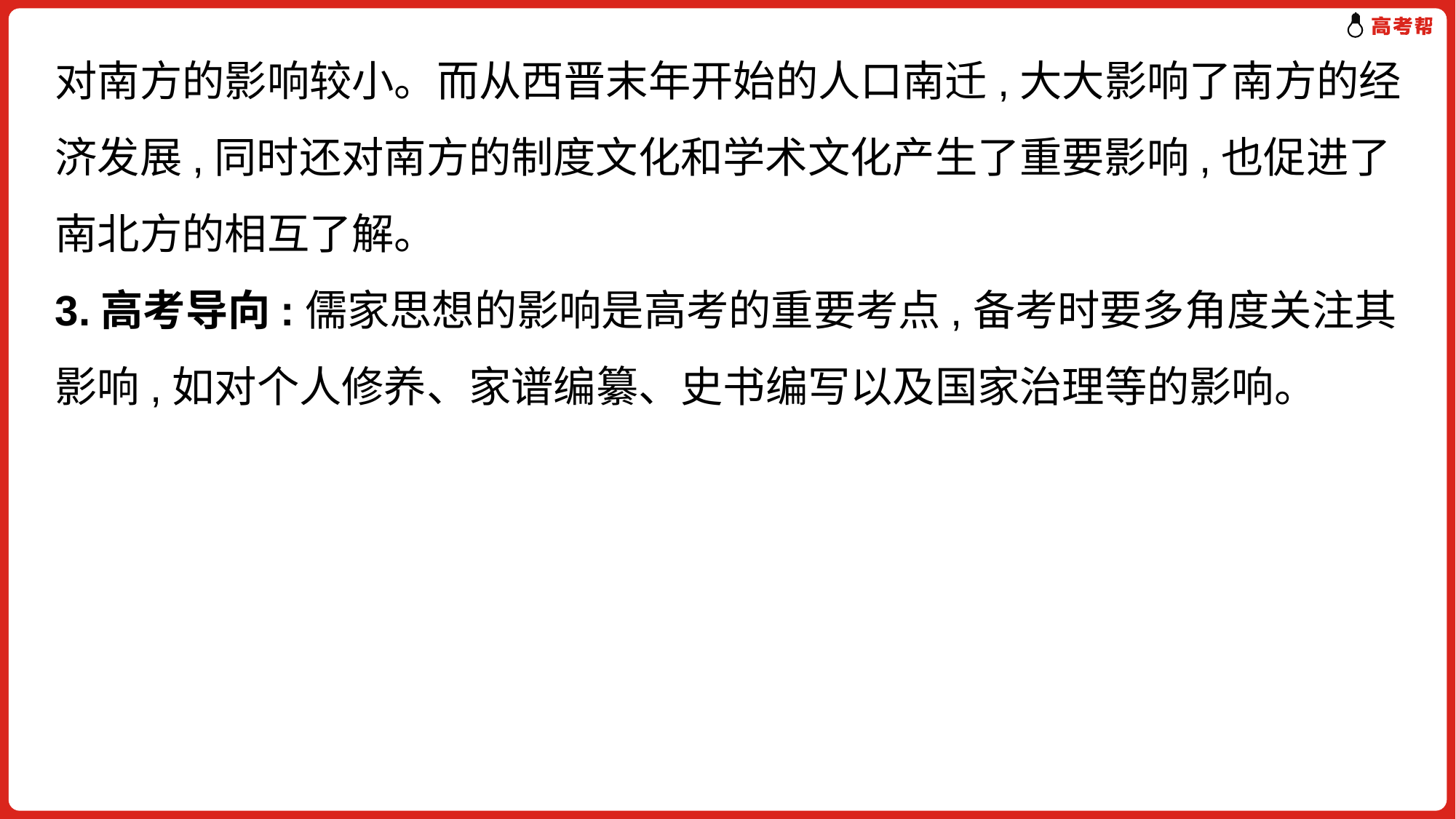

对南方的影响较小。而从西晋末年开始的人口南迁,大大影响了南方的经济发展,同时还对南方的制度文化和学术文化产生了重要影响,也促进了南北方的相互了解。
3.高考导向:儒家思想的影响是高考的重要考点,备考时要多角度关注其影响,如对个人修养、家谱编纂、史书编写以及国家治理等的影响。